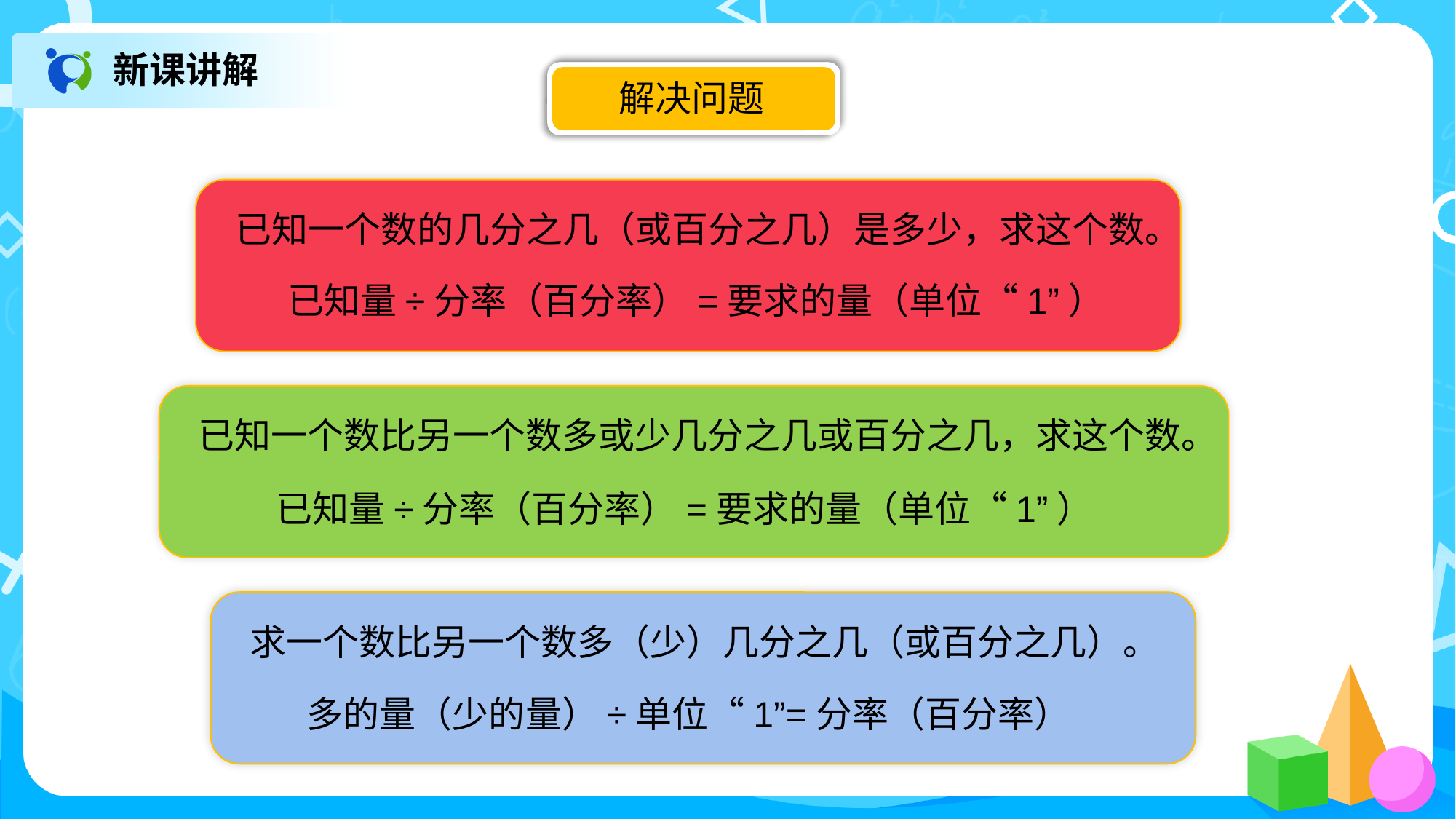

新课讲解

解决问题

  已知一个数的几分之几（或百分之几）是多少，求这个数。
已知量÷分率（百分率）=要求的量（单位“1”）

  已知一个数比另一个数多或少几分之几或百分之几，求这个数。
已知量÷分率（百分率）=要求的量（单位“1”）

  求一个数比另一个数多（少）几分之几（或百分之几）。
多的量（少的量）÷单位“1”=分率（百分率）